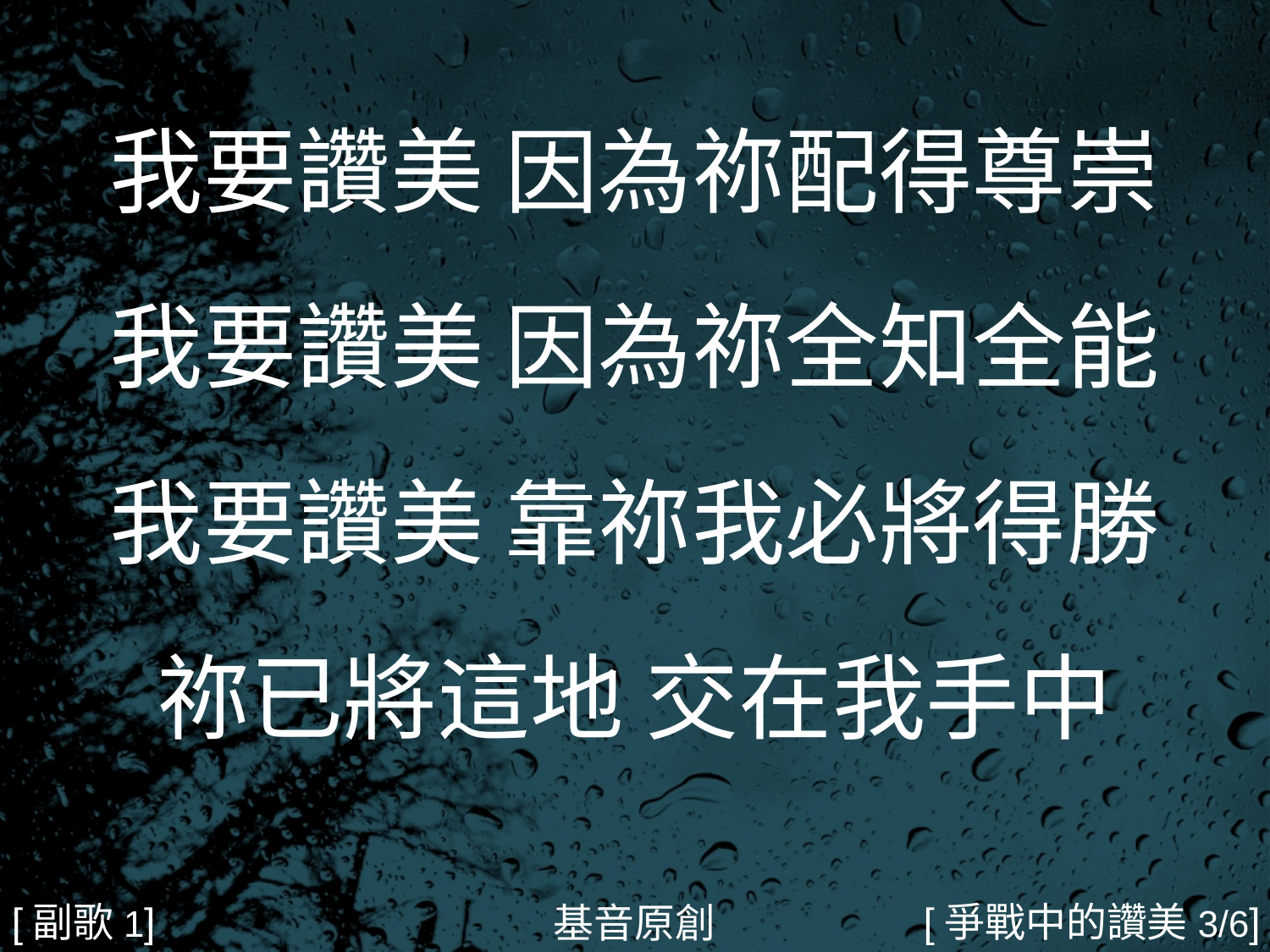

我要讚美 因為祢配得尊崇

我要讚美 因為祢全知全能

我要讚美 靠祢我必將得勝

祢已將這地 交在我手中
#

[副歌1]
[爭戰中的讚美3/6]
基音原創